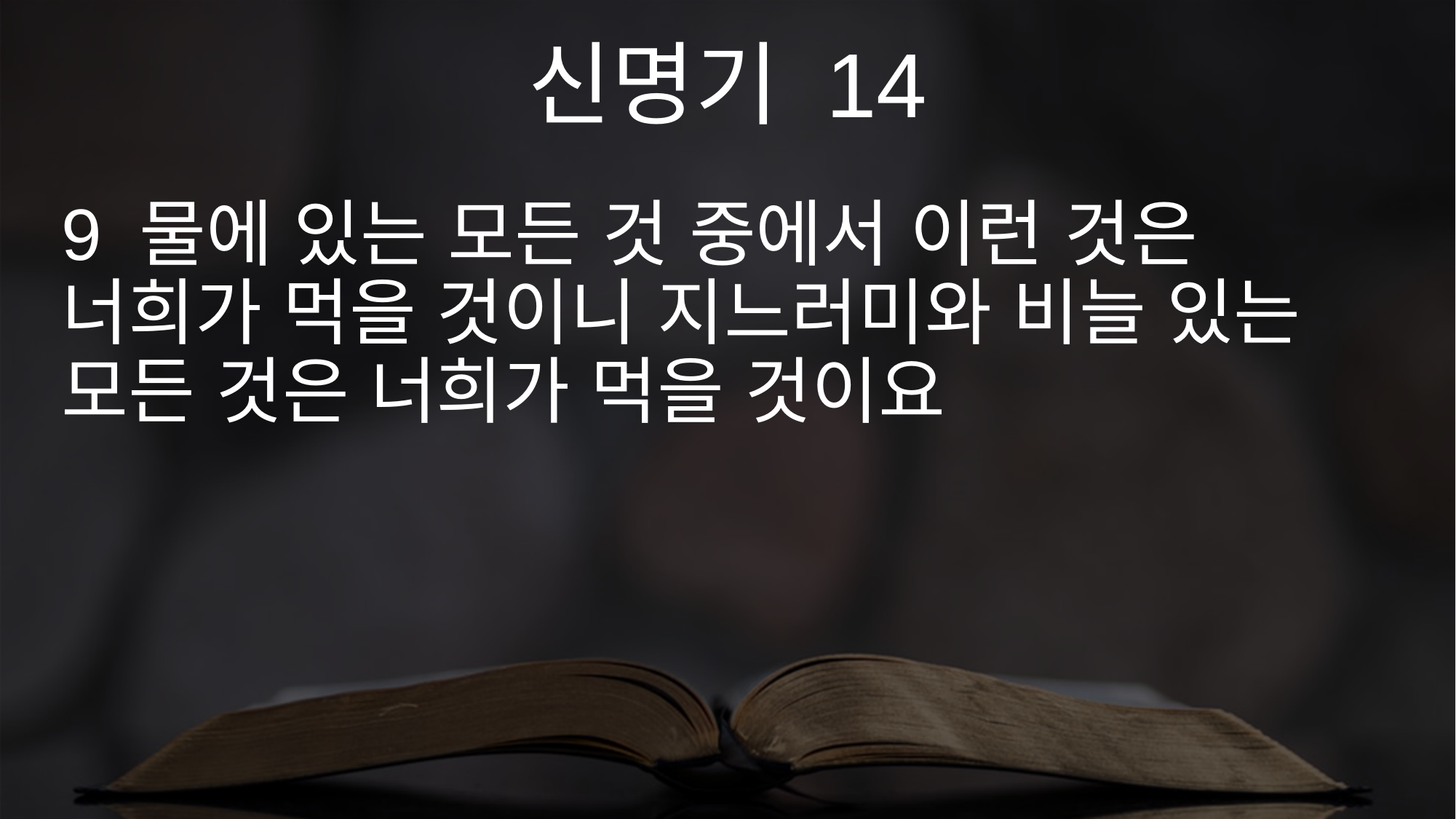

신명기 14
9 물에 있는 모든 것 중에서 이런 것은 너희가 먹을 것이니 지느러미와 비늘 있는 모든 것은 너희가 먹을 것이요